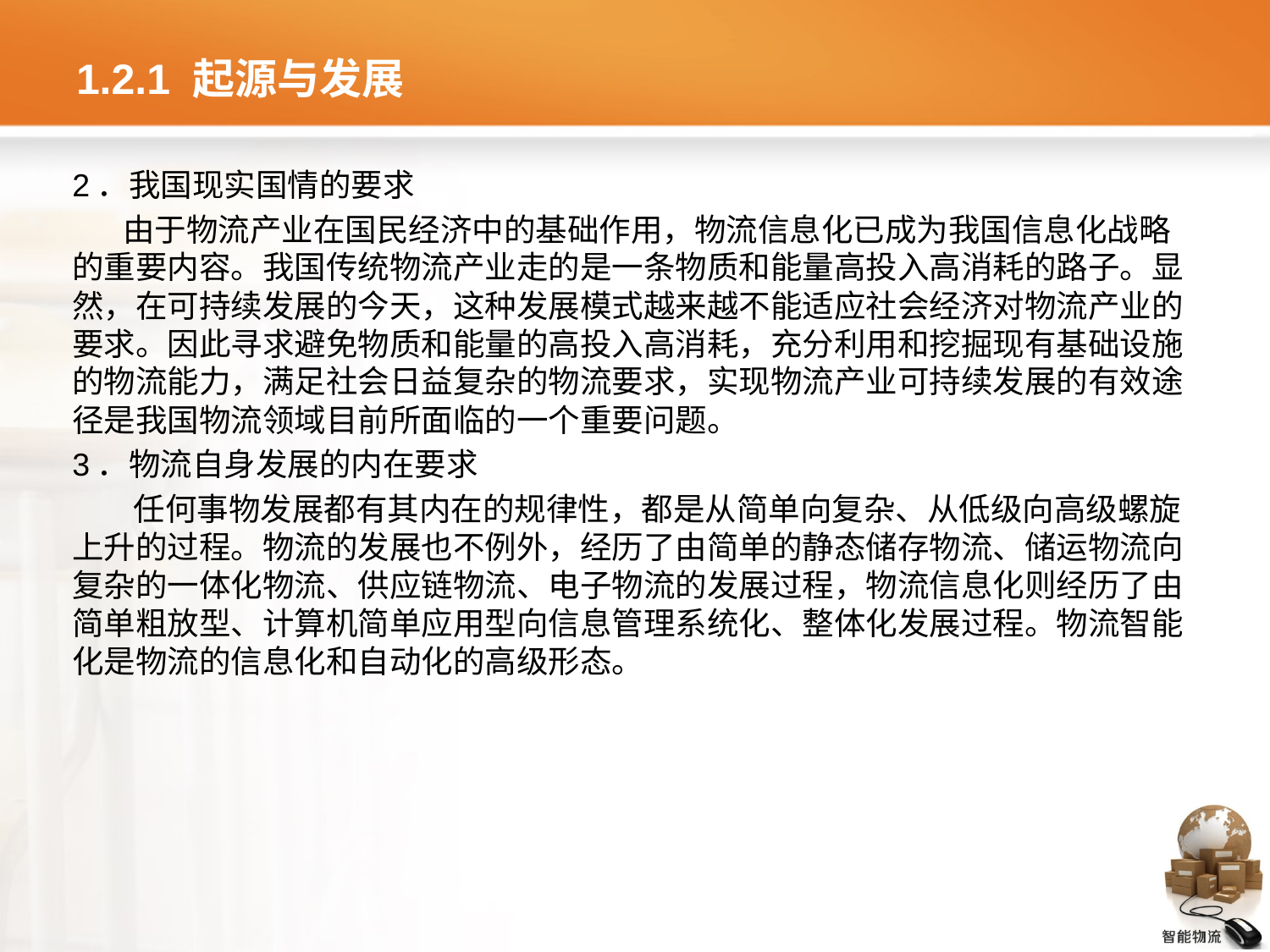

# 1.2.1 起源与发展
2．我国现实国情的要求
由于物流产业在国民经济中的基础作用，物流信息化已成为我国信息化战略的重要内容。我国传统物流产业走的是一条物质和能量高投入高消耗的路子。显然，在可持续发展的今天，这种发展模式越来越不能适应社会经济对物流产业的要求。因此寻求避免物质和能量的高投入高消耗，充分利用和挖掘现有基础设施的物流能力，满足社会日益复杂的物流要求，实现物流产业可持续发展的有效途径是我国物流领域目前所面临的一个重要问题。
3．物流自身发展的内在要求
任何事物发展都有其内在的规律性，都是从简单向复杂、从低级向高级螺旋上升的过程。物流的发展也不例外，经历了由简单的静态储存物流、储运物流向复杂的一体化物流、供应链物流、电子物流的发展过程，物流信息化则经历了由简单粗放型、计算机简单应用型向信息管理系统化、整体化发展过程。物流智能化是物流的信息化和自动化的高级形态。